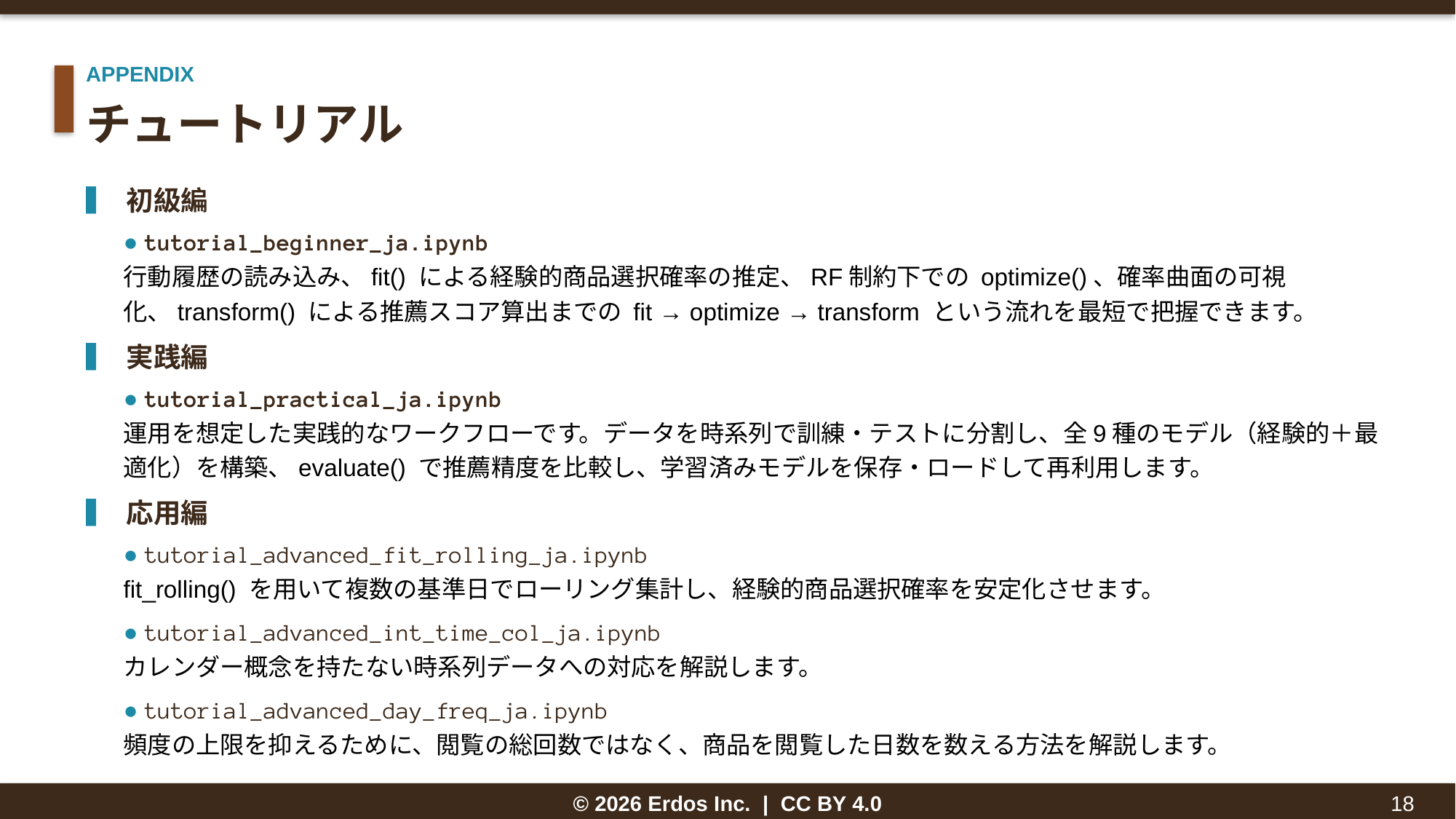

APPENDIX
チュートリアル

▍ 初級編
● tutorial_beginner_ja.ipynb
行動履歴の読み込み、fit() による経験的商品選択確率の推定、RF制約下での optimize()、確率曲面の可視化、transform() による推薦スコア算出までの fit → optimize → transform という流れを最短で把握できます。
▍ 実践編
● tutorial_practical_ja.ipynb
運用を想定した実践的なワークフローです。データを時系列で訓練・テストに分割し、全9種のモデル（経験的＋最適化）を構築、evaluate() で推薦精度を比較し、学習済みモデルを保存・ロードして再利用します。
▍ 応用編
● tutorial_advanced_fit_rolling_ja.ipynb
fit_rolling() を用いて複数の基準日でローリング集計し、経験的商品選択確率を安定化させます。
● tutorial_advanced_int_time_col_ja.ipynb
カレンダー概念を持たない時系列データへの対応を解説します。
● tutorial_advanced_day_freq_ja.ipynb
頻度の上限を抑えるために、閲覧の総回数ではなく、商品を閲覧した日数を数える方法を解説します。

© 2026 Erdos Inc.  |  CC BY 4.0
18